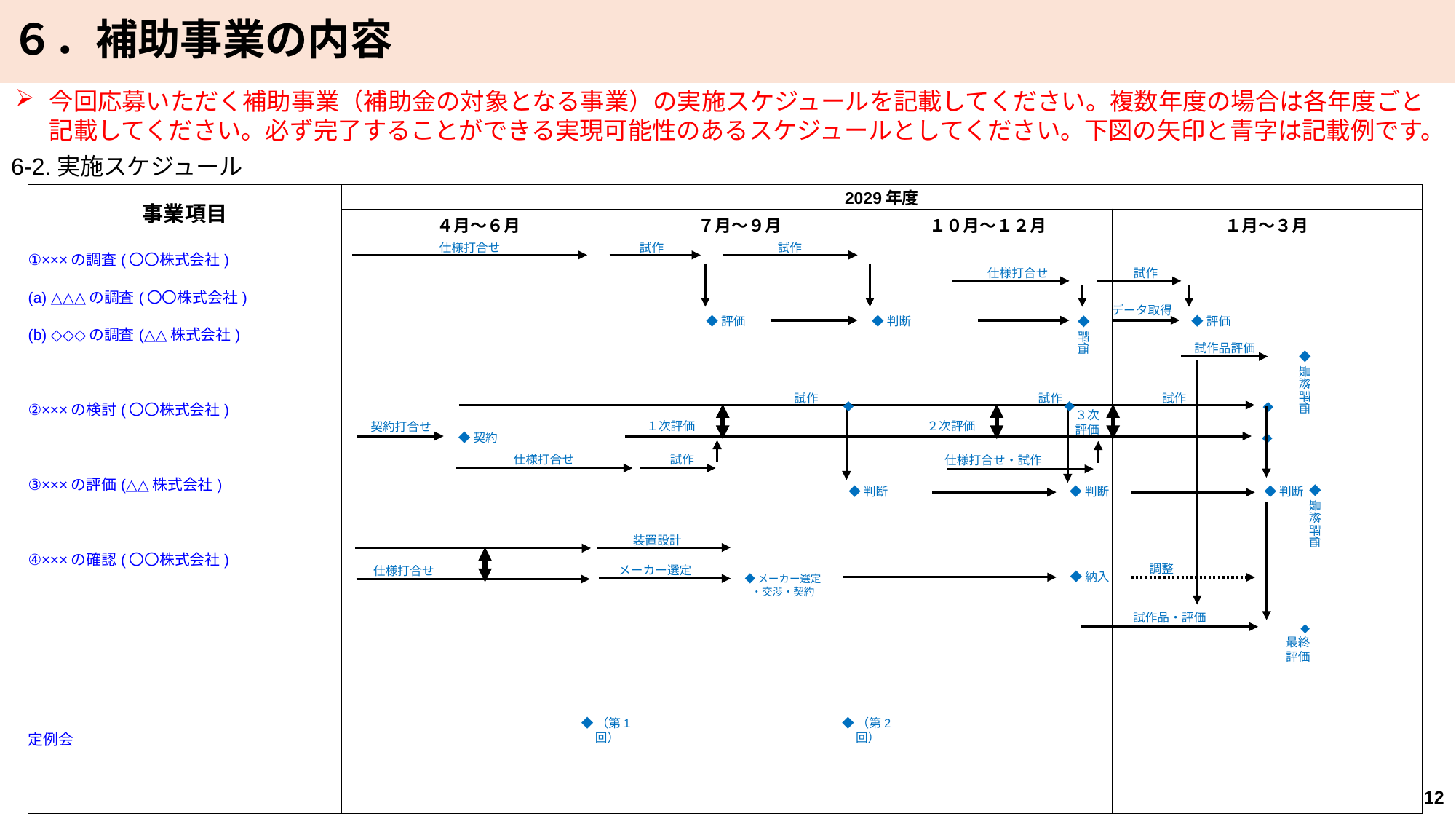

６．補助事業の内容

今回応募いただく補助事業（補助金の対象となる事業）の実施スケジュールを記載してください。複数年度の場合は各年度ごと記載してください。必ず完了することができる実現可能性のあるスケジュールとしてください。下図の矢印と青字は記載例です。
6-2.実施スケジュール

| 事業項目 | 2029年度 |  |  |  |
| --- | --- | --- | --- | --- |
|  | ４月～６月 | ７月～９月 | １０月～１２月 | １月～３月 |
| ①×××の調査(〇〇株式会社) |  |  |  |  |
| (a) △△△の調査(〇〇株式会社) |  |  |  |  |
| (b) ◇◇◇の調査(△△株式会社) |  |  |  |  |
|  |  |  |  |  |
| ②×××の検討(〇〇株式会社) |  |  |  |  |
|  |  |  |  |  |
| ③×××の評価(△△株式会社) |  |  |  |  |
|  |  |  |  |  |
| ④×××の確認(〇〇株式会社) |  |  |  |  |
|  |  |  |  |  |
|  |  |  |  |  |
|  |  |  |  |  |
|  |  |  |  |  |
| 定例会 |  |  |  |  |
|  |  |  |  |  |
|  |  |  |  |  |
仕様打合せ
試作
試作
仕様打合せ
試作
データ取得
◆評価
◆評価
◆判断
◆評価
◆最終評価
試作品評価
試作
試作
試作
◆
◆
◆
３次
評価
１次評価
２次評価
契約打合せ
◆
◆契約
仕様打合せ
試作
仕様打合せ・試作
◆最終評価
◆判断
◆判断
◆判断
装置設計
調整
メーカー選定
仕様打合せ
◆納入
◆メーカー選定
・交渉・契約
試作品・評価
◆
最終
評価
◆（第1回）
◆（第2回）
12